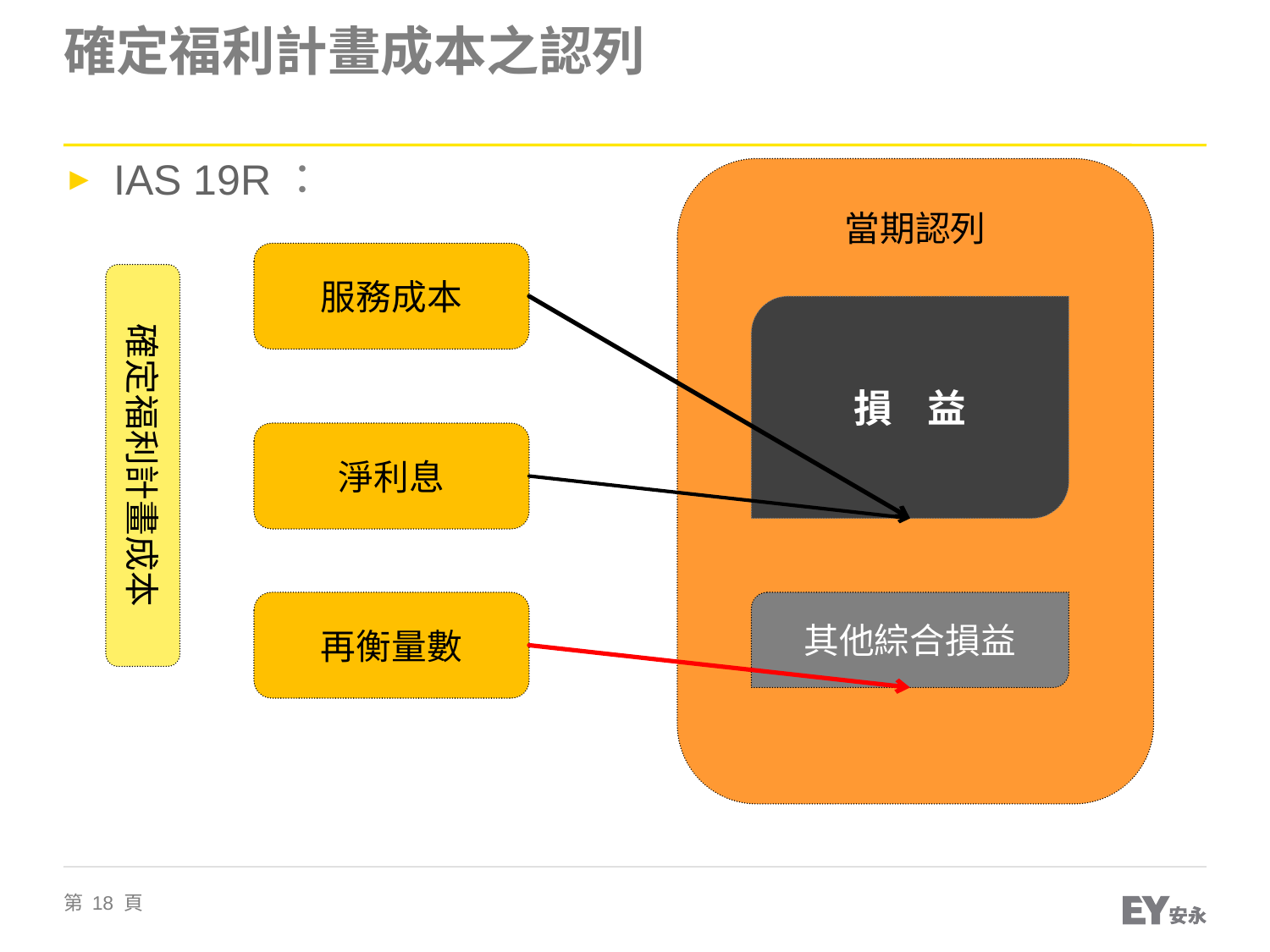

# 確定福利計畫成本之認列
IAS 19R：

當期認列

服務成本
確定福利計畫成本
損    益
淨利息
再衡量數
其他綜合損益